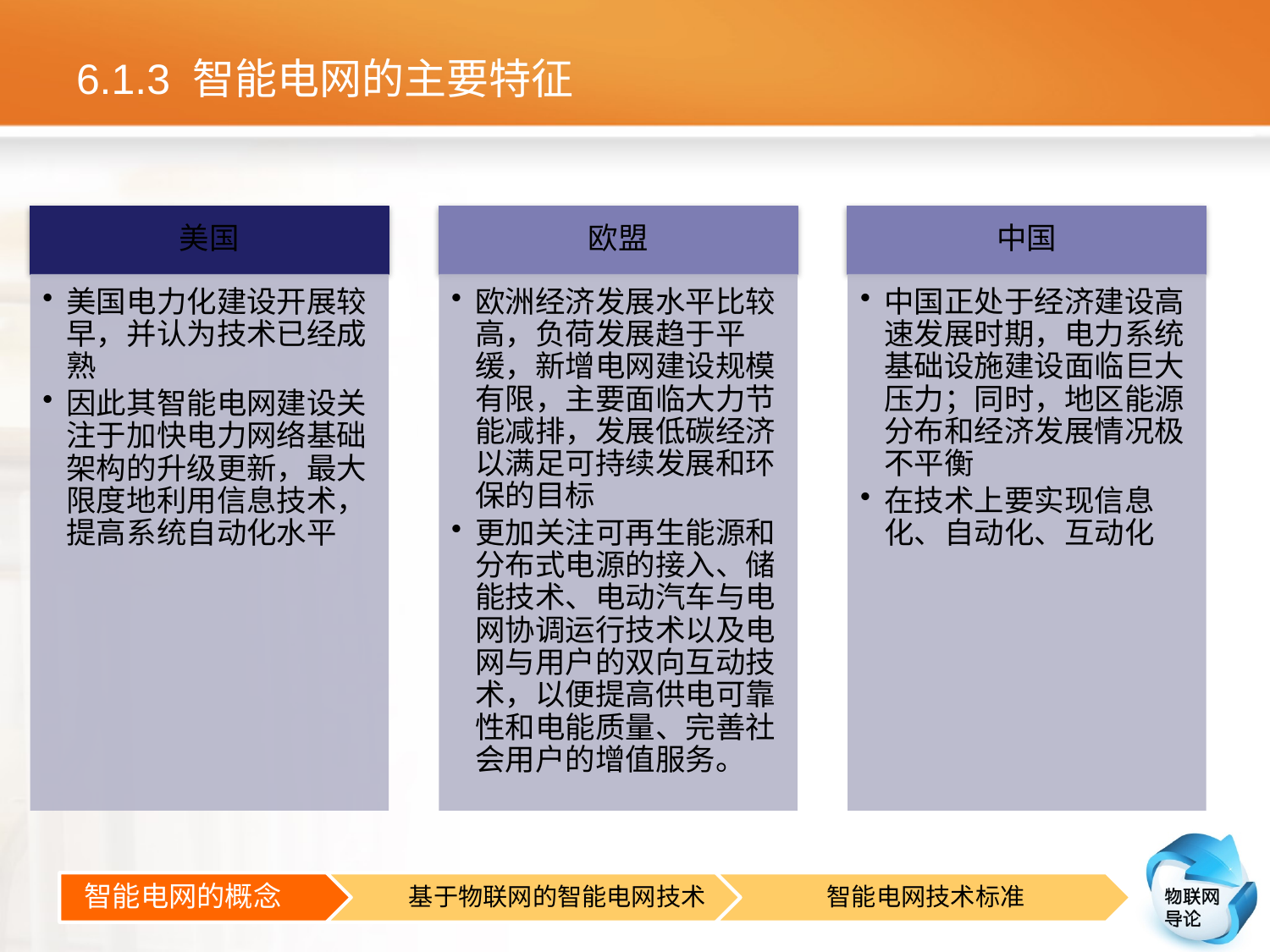

# 6.1.3 智能电网的主要特征
美国
美国电力化建设开展较早，并认为技术已经成熟
因此其智能电网建设关注于加快电力网络基础架构的升级更新，最大限度地利用信息技术，提高系统自动化水平
欧盟
欧洲经济发展水平比较高，负荷发展趋于平缓，新增电网建设规模有限，主要面临大力节能减排，发展低碳经济以满足可持续发展和环保的目标
更加关注可再生能源和分布式电源的接入、储能技术、电动汽车与电网协调运行技术以及电网与用户的双向互动技术，以便提高供电可靠性和电能质量、完善社会用户的增值服务。
中国
中国正处于经济建设高速发展时期，电力系统基础设施建设面临巨大压力；同时，地区能源分布和经济发展情况极不平衡
在技术上要实现信息化、自动化、互动化